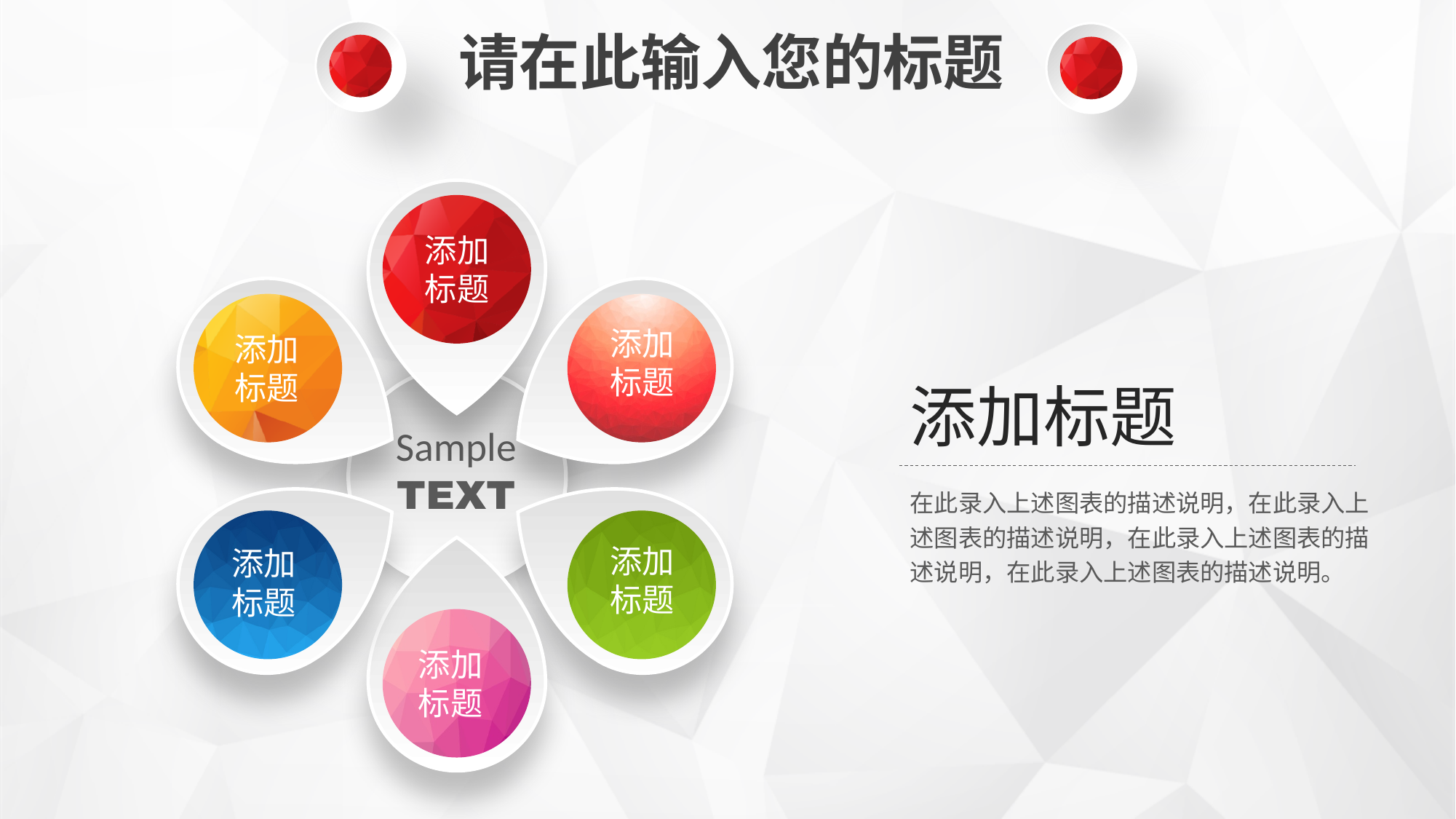

请在此输入您的标题

添加
标题

添加
标题

添加
标题

添加标题
Sample
TEXT

添加
标题

添加
标题
在此录入上述图表的描述说明，在此录入上述图表的描述说明，在此录入上述图表的描述说明，在此录入上述图表的描述说明。

添加
标题